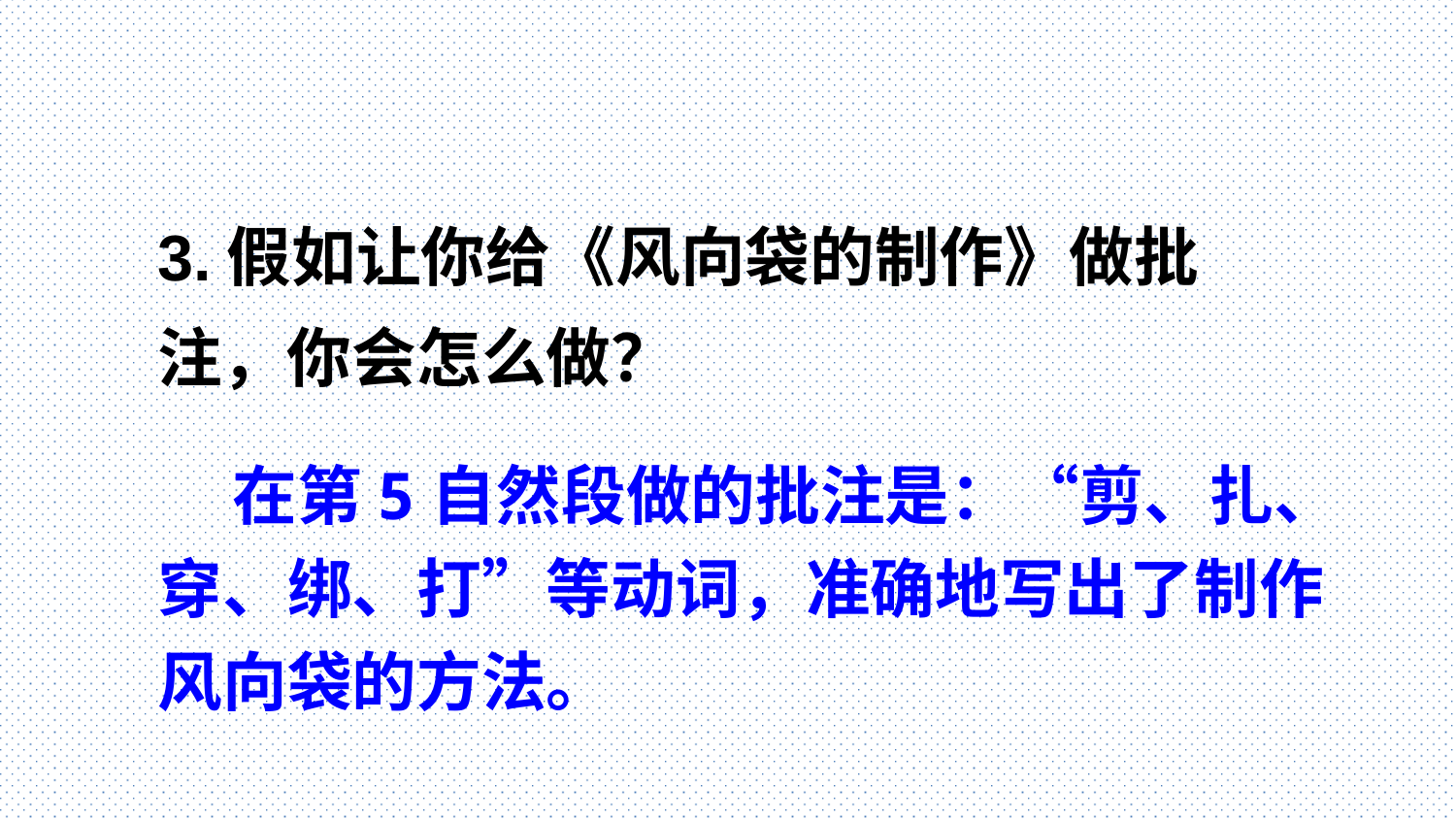

3.假如让你给《风向袋的制作》做批注，你会怎么做？
    在第5自然段做的批注是：“剪、扎、穿、绑、打”等动词，准确地写出了制作风向袋的方法。